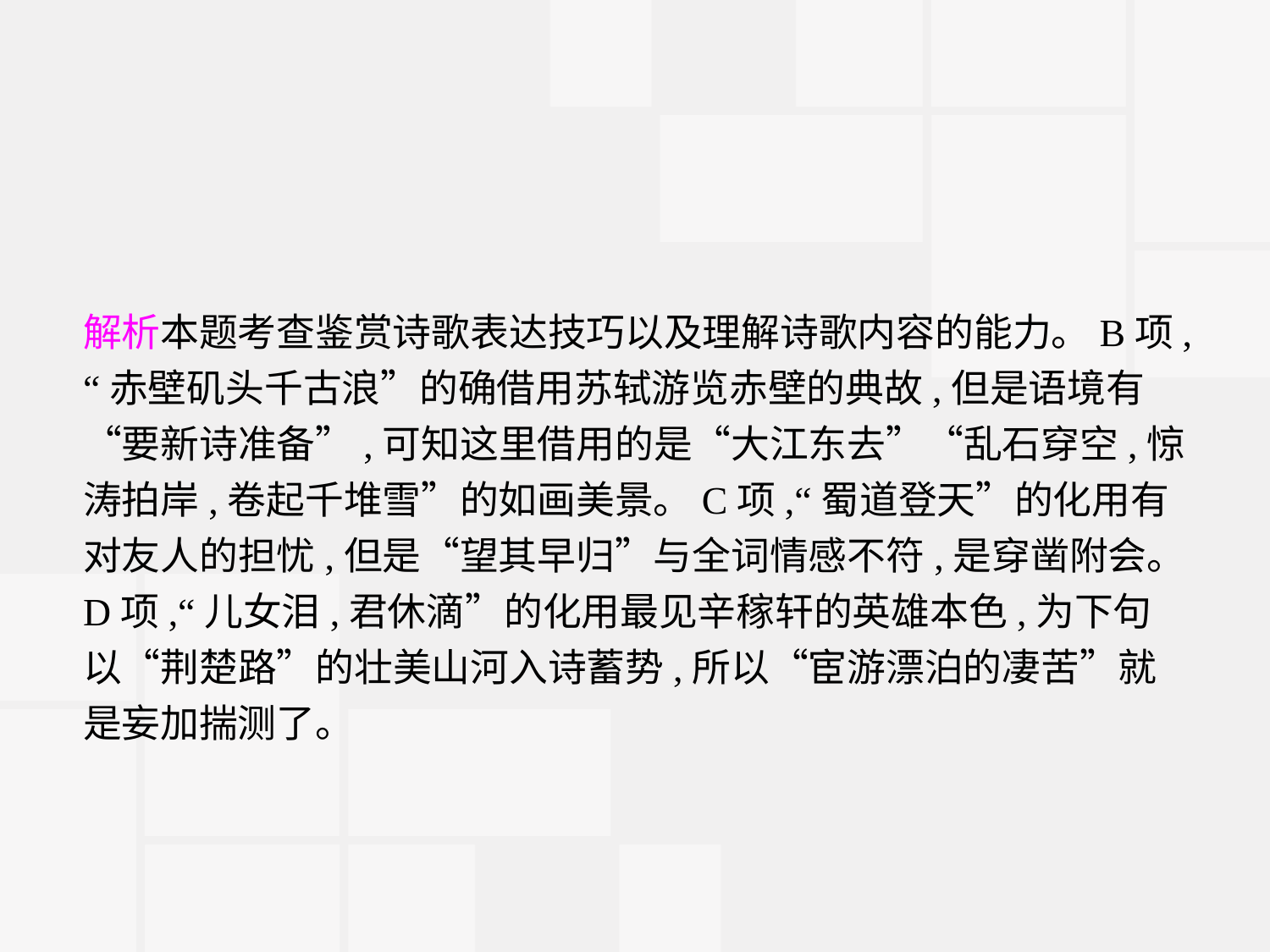

解析本题考查鉴赏诗歌表达技巧以及理解诗歌内容的能力。B项,“赤壁矶头千古浪”的确借用苏轼游览赤壁的典故,但是语境有“要新诗准备”,可知这里借用的是“大江东去”“乱石穿空,惊涛拍岸,卷起千堆雪”的如画美景。C项,“蜀道登天”的化用有对友人的担忧,但是“望其早归”与全词情感不符,是穿凿附会。D项,“儿女泪,君休滴”的化用最见辛稼轩的英雄本色,为下句以“荆楚路”的壮美山河入诗蓄势,所以“宦游漂泊的凄苦”就是妄加揣测了。